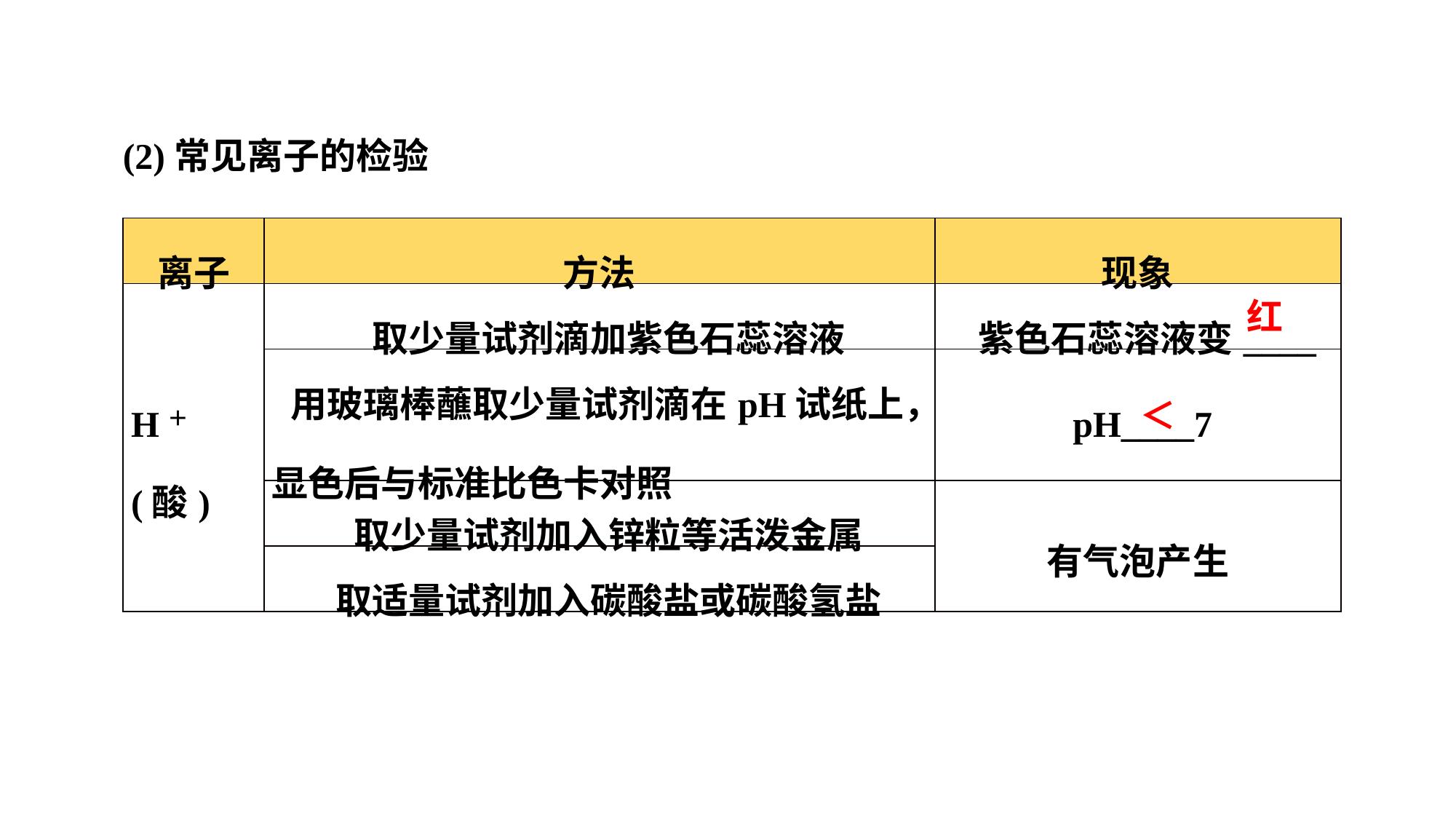

(2)常见离子的检验
| 离子 | 方法 | 现象 |
| --- | --- | --- |
| H＋(酸) | 取少量试剂滴加紫色石蕊溶液 | 紫色石蕊溶液变\_\_\_\_ |
|  | 用玻璃棒蘸取少量试剂滴在pH试纸上，显色后与标准比色卡对照 | pH\_\_\_\_7 |
|  | 取少量试剂加入锌粒等活泼金属 | 有气泡产生 |
|  | 取适量试剂加入碳酸盐或碳酸氢盐 |  |
红
＜